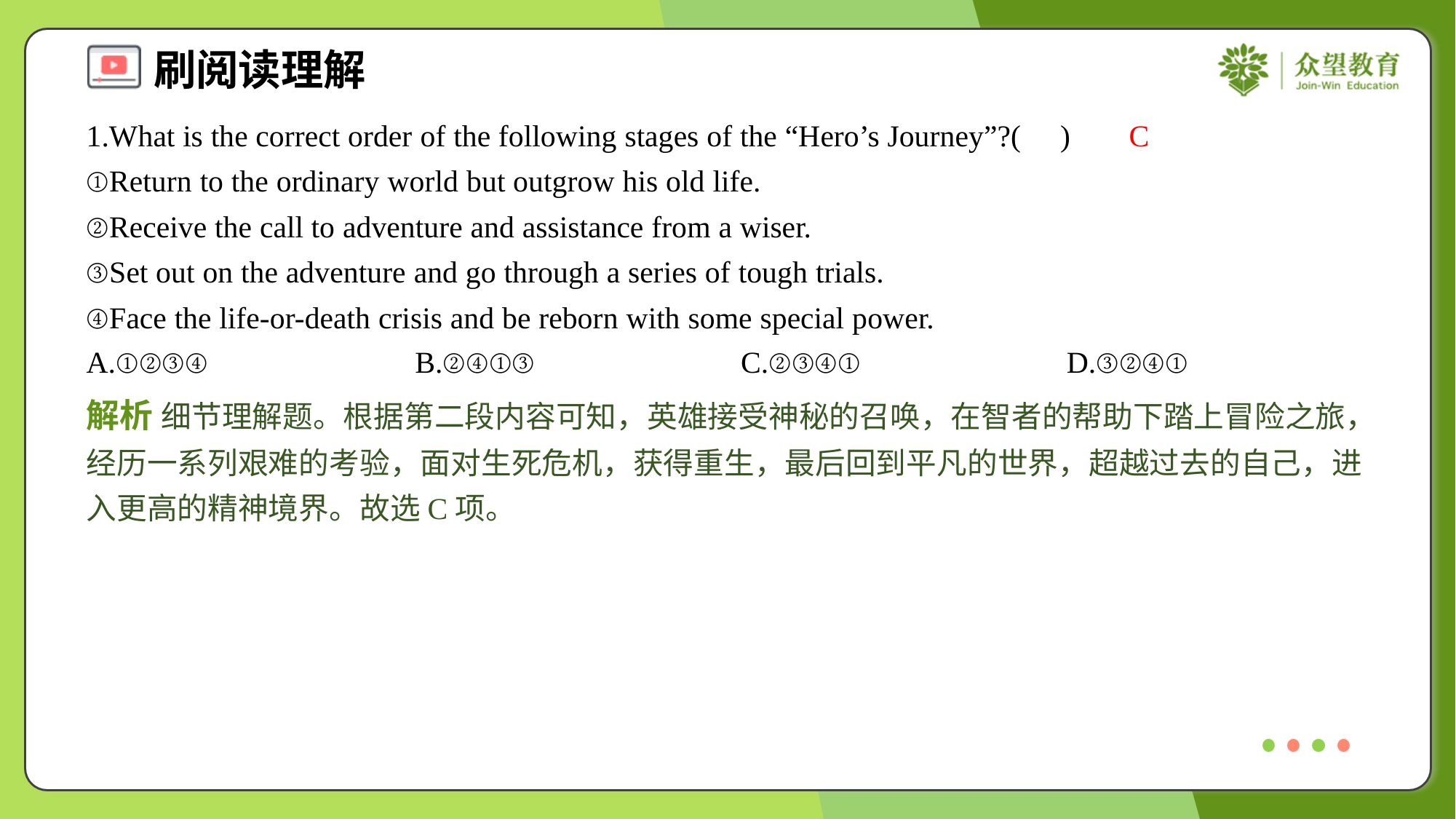

1.What is the correct order of the following stages of the “Hero’s Journey”?(     )
C
①Return to the ordinary world but outgrow his old life.
②Receive the call to adventure and assistance from a wiser.
③Set out on the adventure and go through a series of tough trials.
④Face the life-or-death crisis and be reborn with some special power.
A.①②③④	B.②④①③	C.②③④①	D.③②④①
解析 细节理解题。根据第二段内容可知，英雄接受神秘的召唤，在智者的帮助下踏上冒险之旅，经历一系列艰难的考验，面对生死危机，获得重生，最后回到平凡的世界，超越过去的自己，进入更高的精神境界。故选C项。